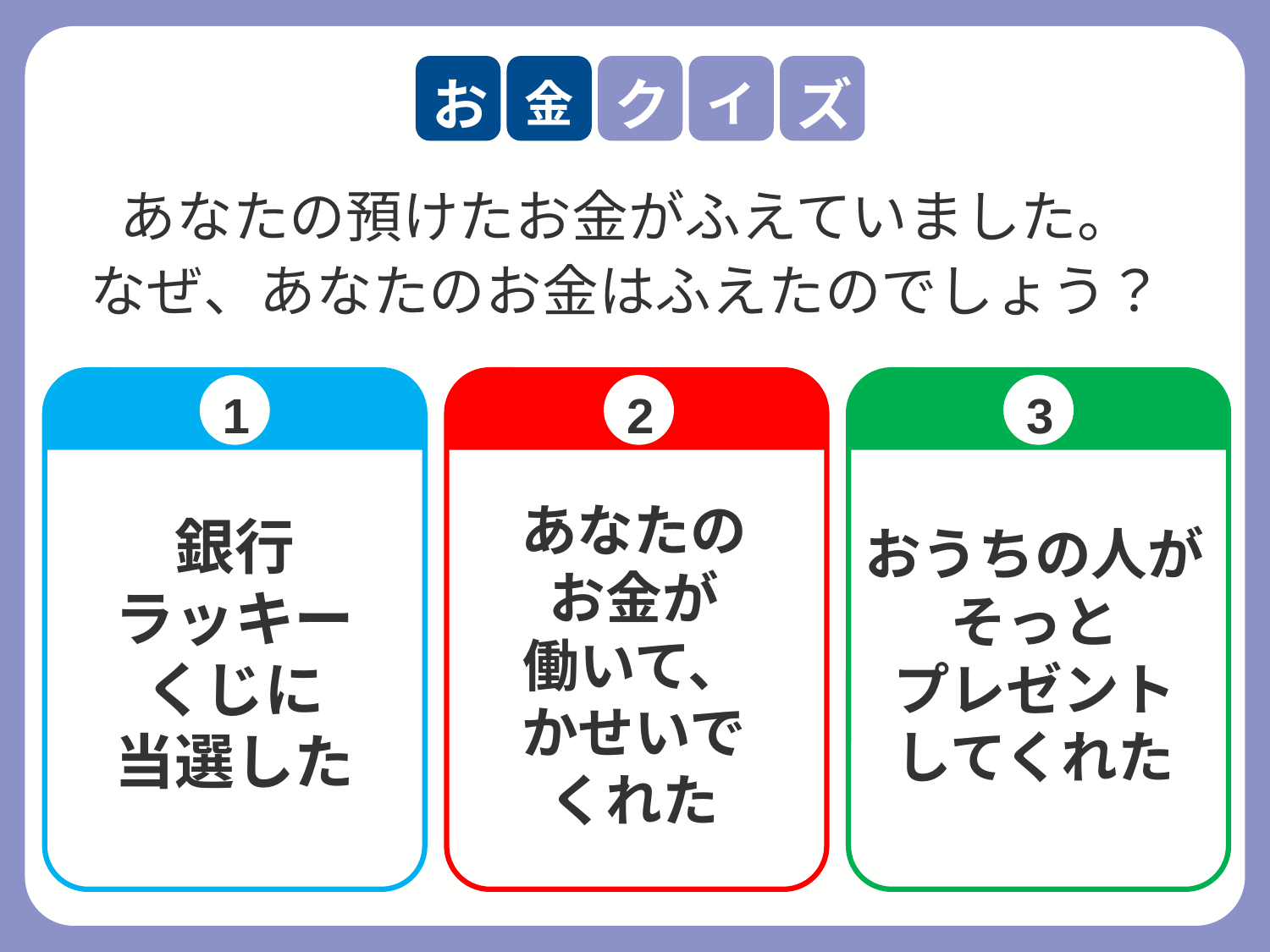

あなたの預けたお金がふえていました。
なぜ、あなたのお金はふえたのでしょう？

1
銀行
ラッキー
くじに
当選した

2
あなたの
お金が
働いて、
かせいで
くれた

3
おうちの人がそっと
プレゼント
してくれた